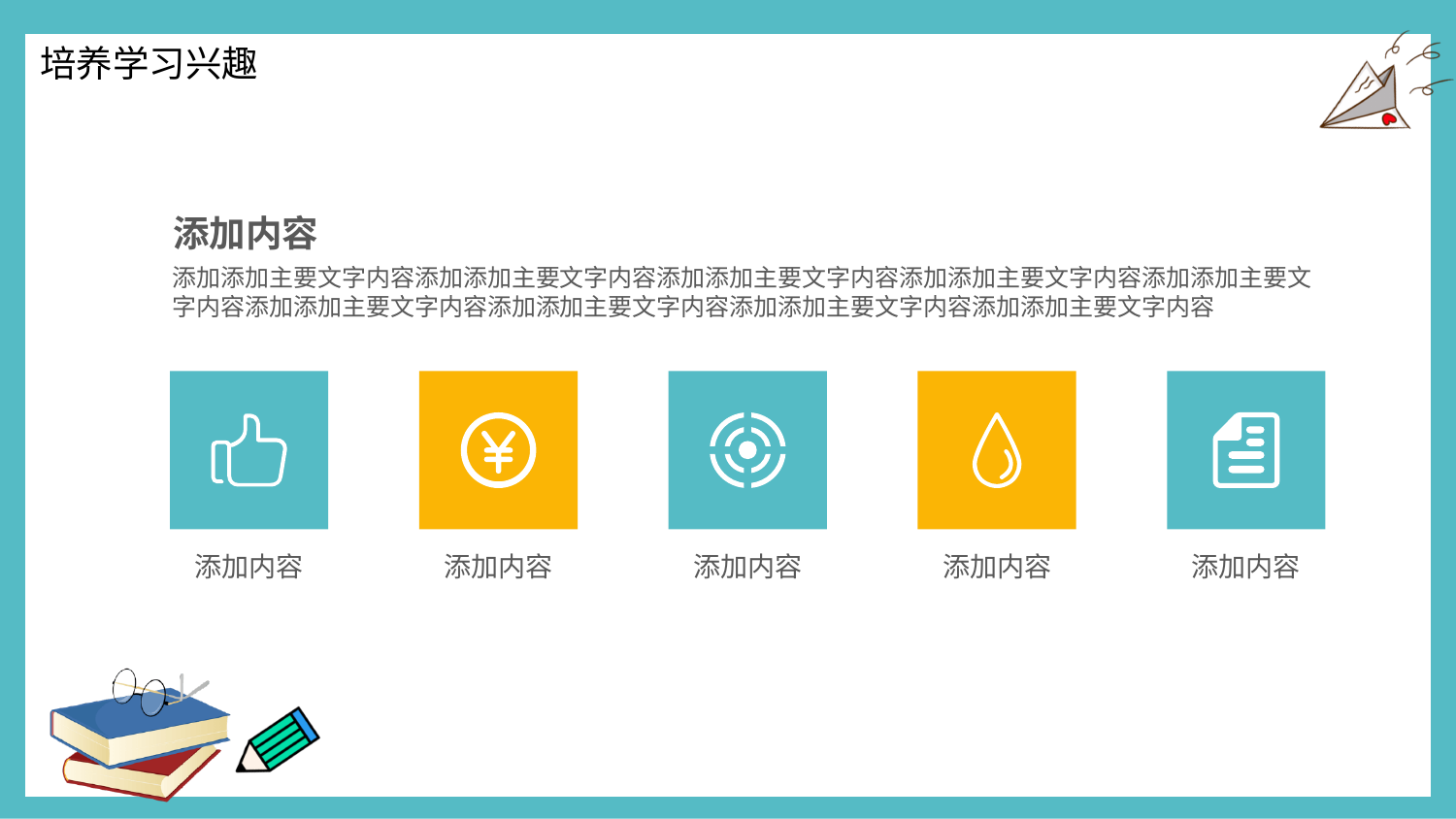

添加内容
添加添加主要文字内容添加添加主要文字内容添加添加主要文字内容添加添加主要文字内容添加添加主要文字内容添加添加主要文字内容添加添加主要文字内容添加添加主要文字内容添加添加主要文字内容

添加内容
添加内容
添加内容
添加内容
添加内容